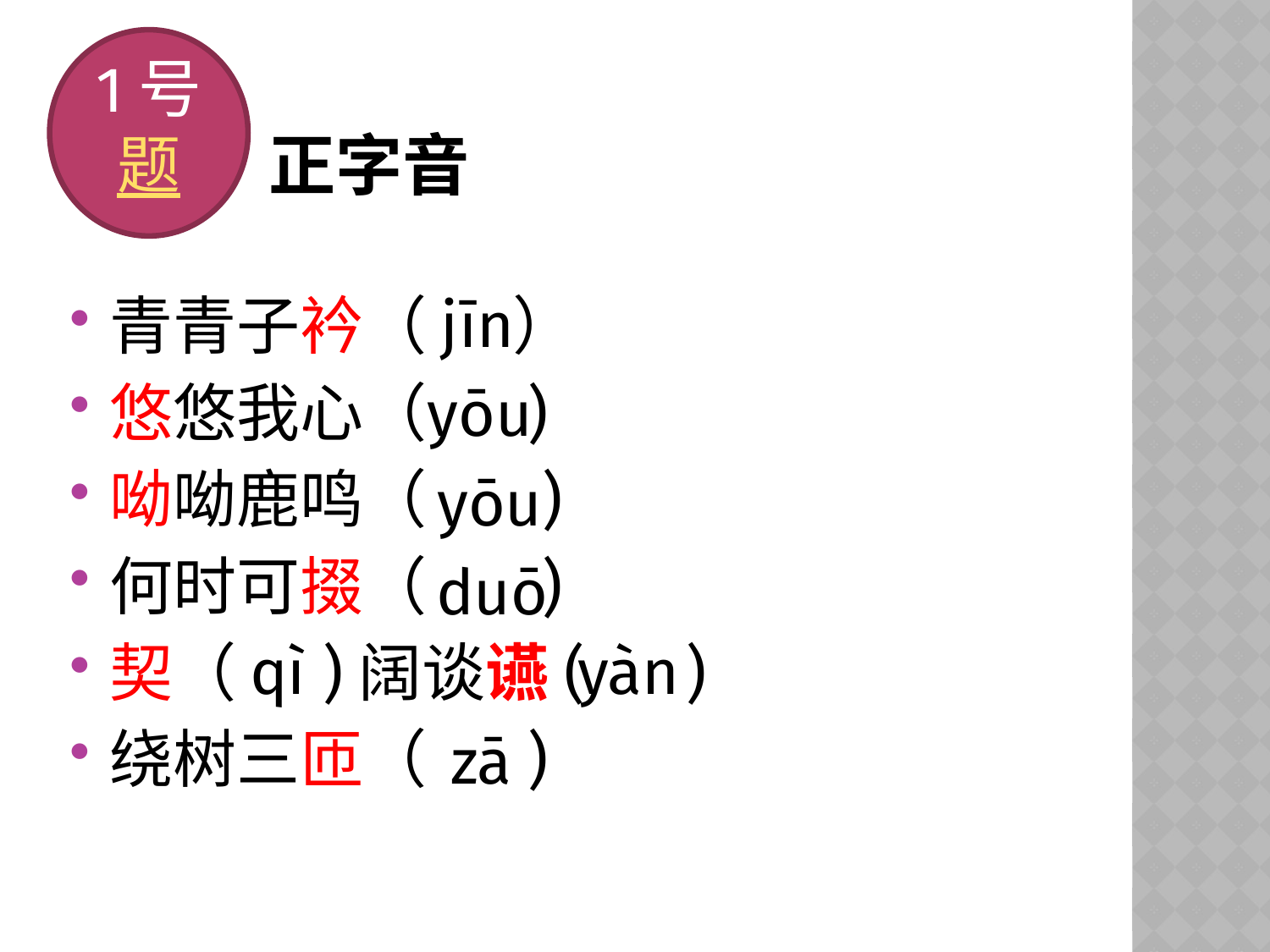

1号题
# 正字音
jīn
青青子衿（      ）
悠悠我心（      )
呦呦鹿鸣（       )
何时可掇（       )
契（     )阔谈䜩(      )
绕树三匝（      )
yōu
yōu
duō
qì
yàn
zā